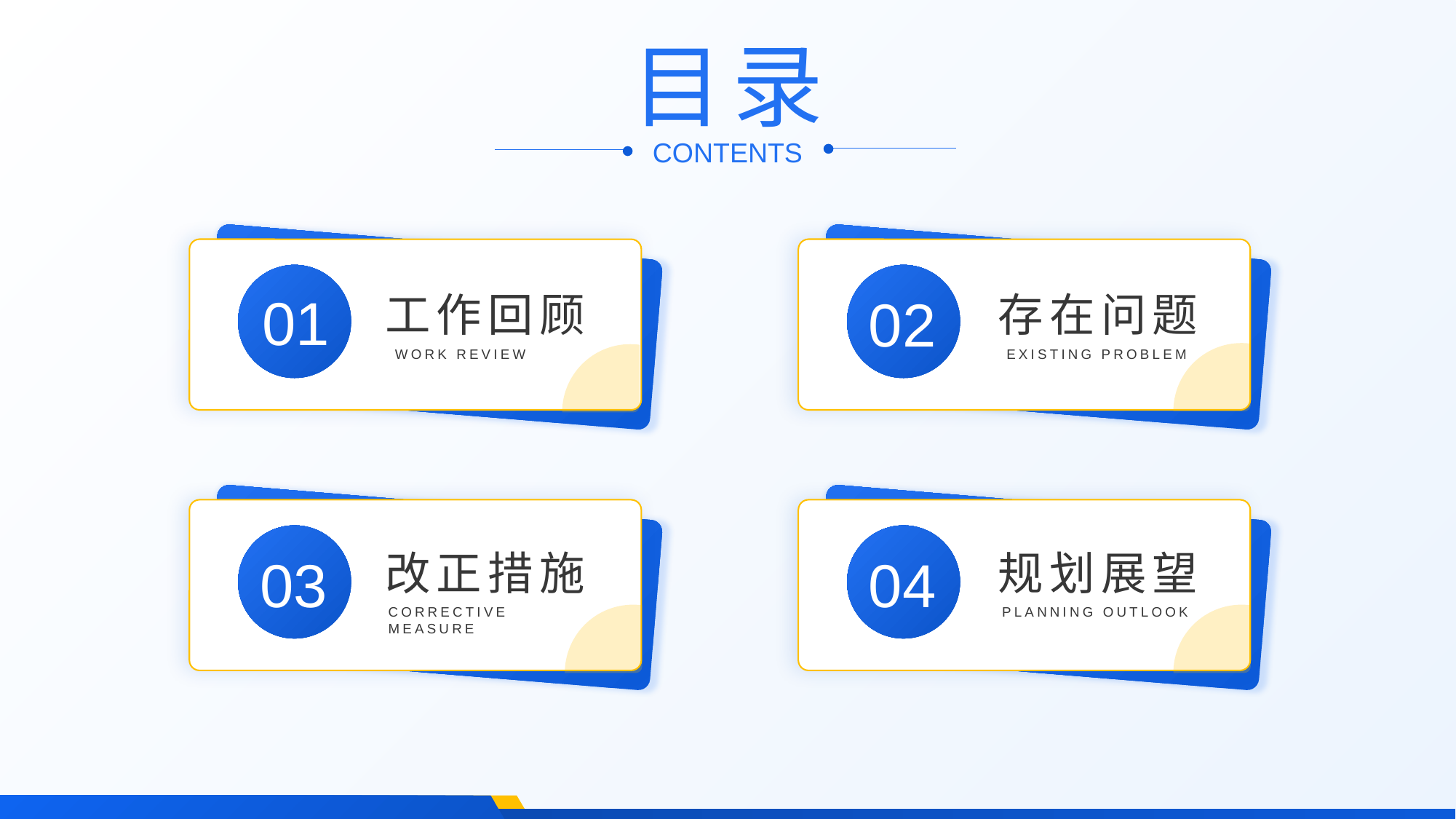

目录
CONTENTS

01
工作回顾
02
存在问题
WORK REVIEW
EXISTING PROBLEM

03

改正措施
规划展望
04
CORRECTIVE MEASURE
PLANNING OUTLOOK